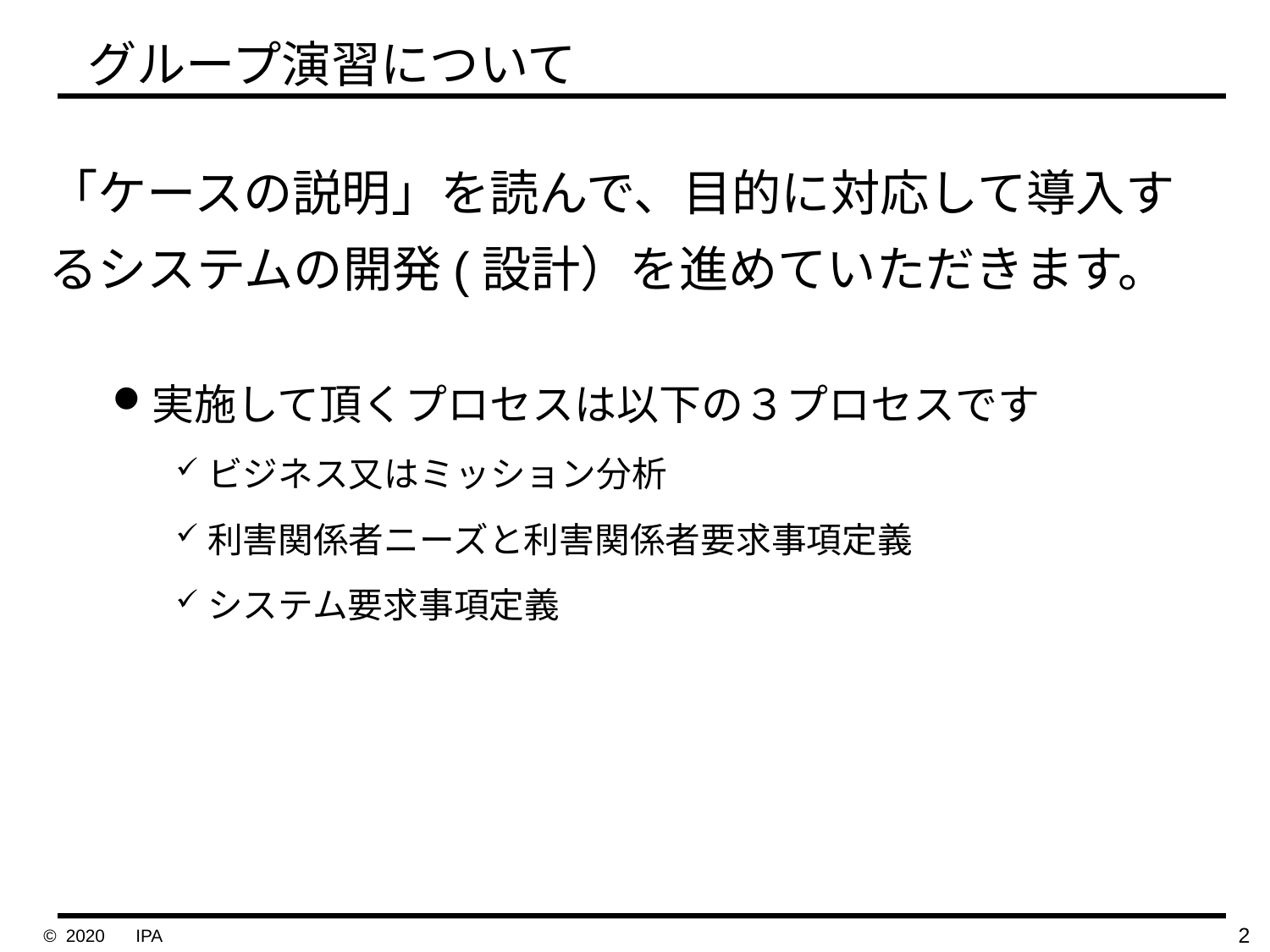

# グループ演習について
「ケースの説明」を読んで、目的に対応して導入するシステムの開発(設計）を進めていただきます。

実施して頂くプロセスは以下の３プロセスです
ビジネス又はミッション分析
利害関係者ニーズと利害関係者要求事項定義
システム要求事項定義